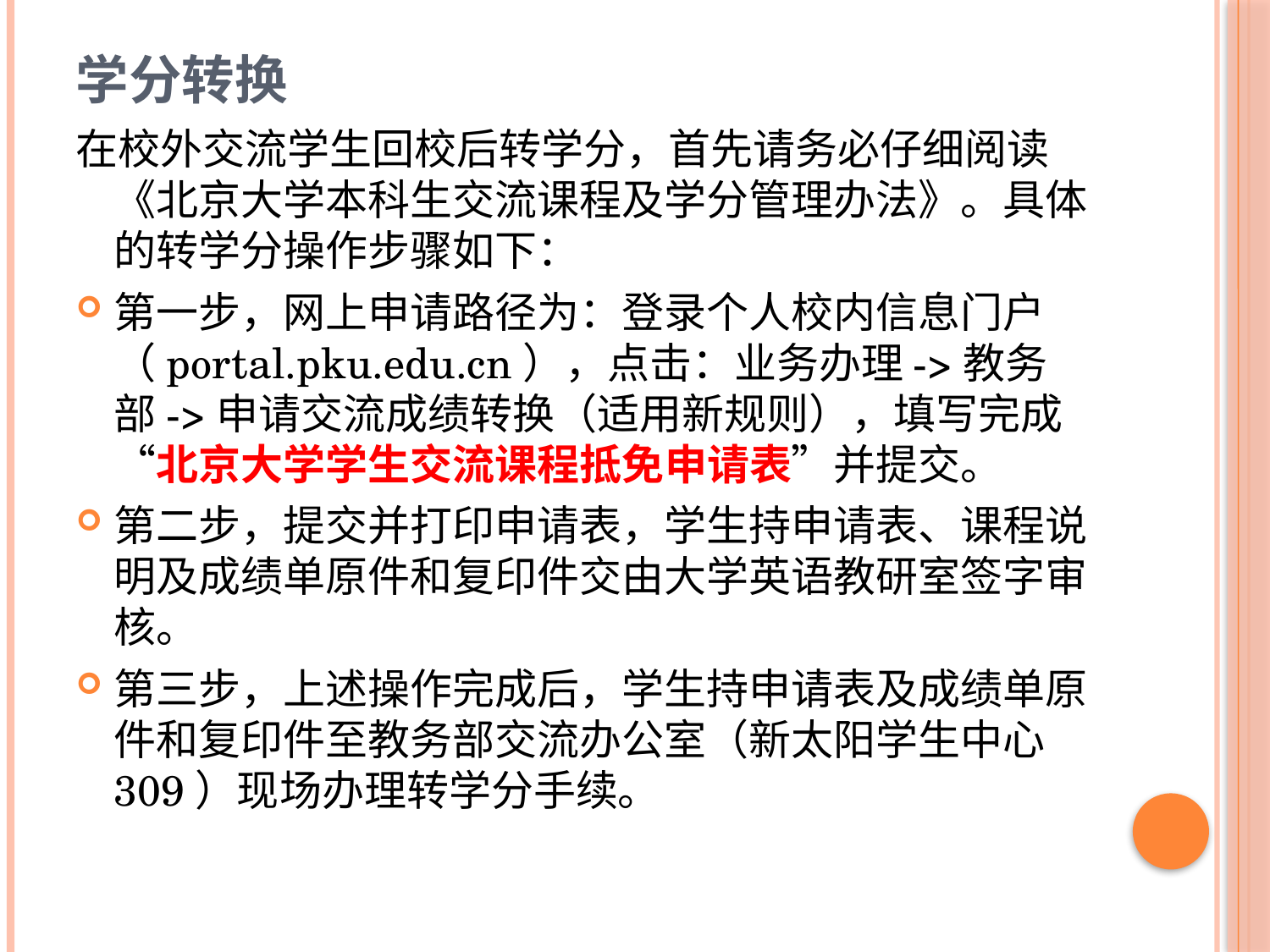

# 学分转换
在校外交流学生回校后转学分，首先请务必仔细阅读《北京大学本科生交流课程及学分管理办法》。具体的转学分操作步骤如下：
第一步，网上申请路径为：登录个人校内信息门户（portal.pku.edu.cn），点击：业务办理->教务部->申请交流成绩转换（适用新规则），填写完成“北京大学学生交流课程抵免申请表”并提交。
第二步，提交并打印申请表，学生持申请表、课程说明及成绩单原件和复印件交由大学英语教研室签字审核。
第三步，上述操作完成后，学生持申请表及成绩单原件和复印件至教务部交流办公室（新太阳学生中心309）现场办理转学分手续。